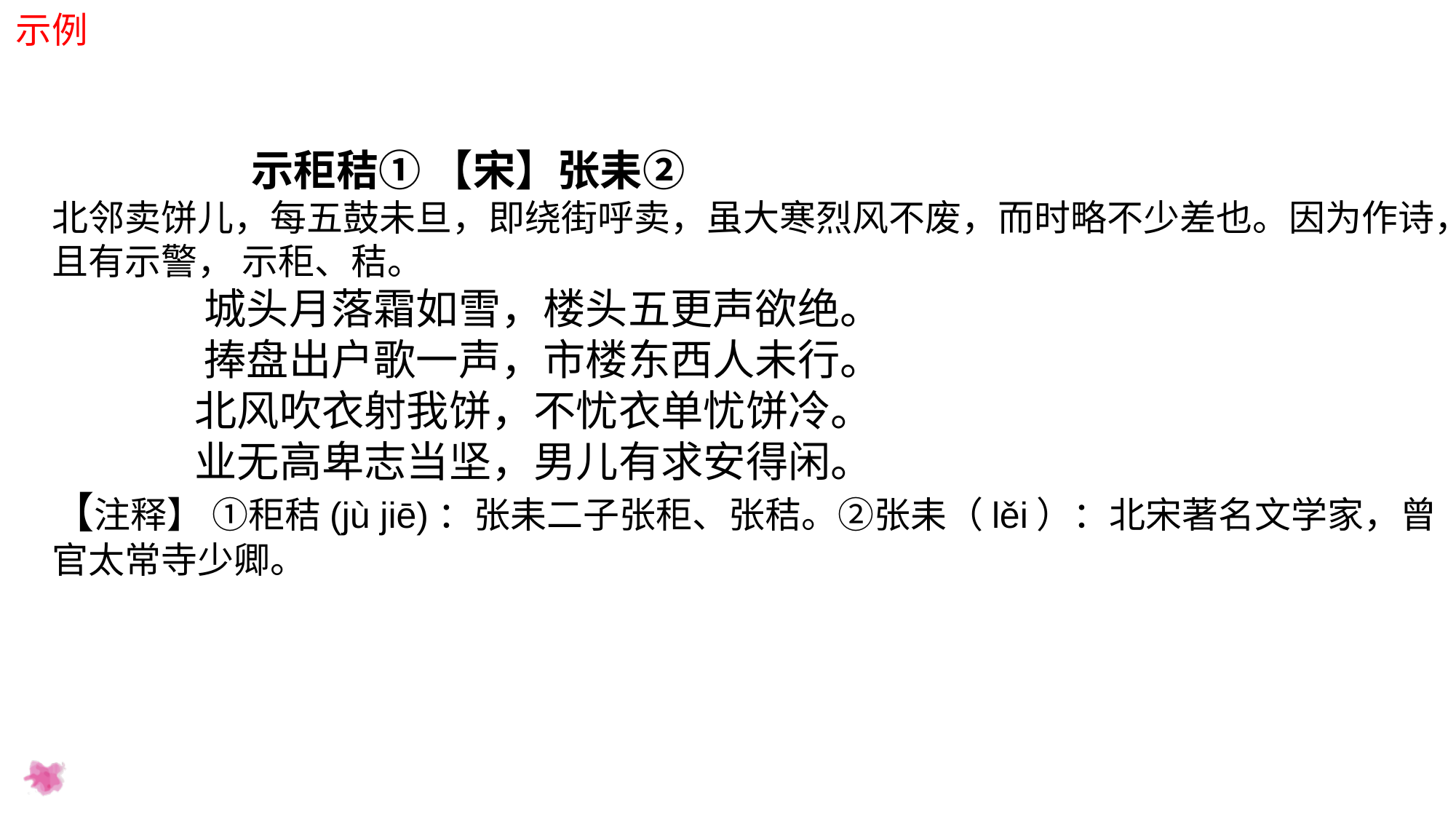

示例

                    示秬秸① 【宋】张耒②
北邻卖饼儿，每五鼓未旦，即绕街呼卖，虽大寒烈风不废，而时略不少差也。因为作诗，且有示警， 示秬、秸。
               城头月落霜如雪，楼头五更声欲绝。
               捧盘出户歌一声，市楼东西人未行。
              北风吹衣射我饼，不忧衣单忧饼冷。
              业无高卑志当坚，男儿有求安得闲。
【注释】 ①秬秸(jù jiē)：张耒二子张秬、张秸。②张耒（lěi）：北宋著名文学家，曾官太常寺少卿。